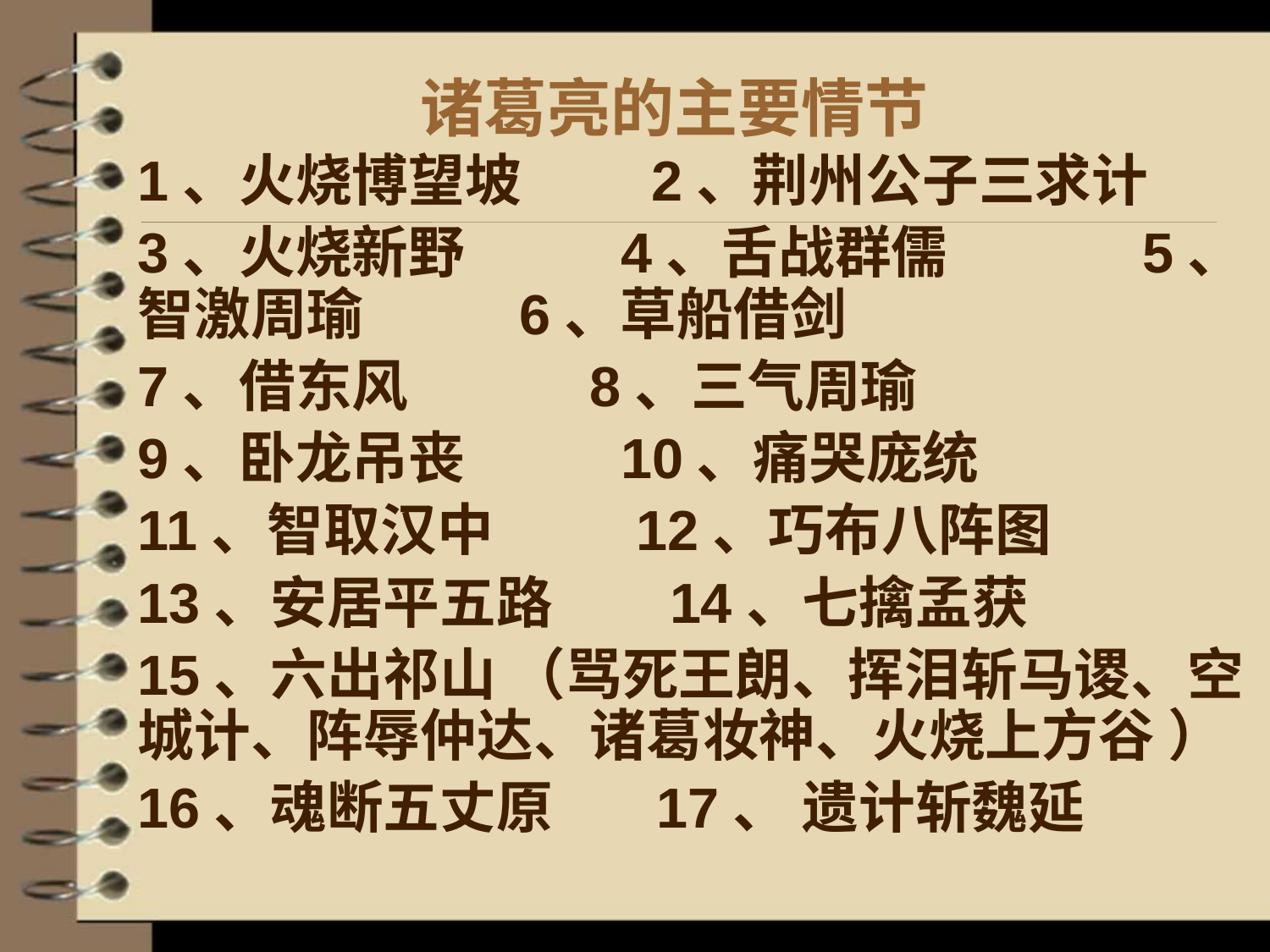

# 诸葛亮的主要情节
1、火烧博望坡         2、荆州公子三求计
3、火烧新野           4、舌战群儒              5、智激周瑜           6、草船借剑
7、借东风             8、三气周瑜
9、卧龙吊丧           10、痛哭庞统
11、智取汉中          12、巧布八阵图
13、安居平五路        14、七擒孟获
15、六出祁山 （骂死王朗、挥泪斩马谡、空城计、阵辱仲达、诸葛妆神、火烧上方谷 ）
16、魂断五丈原       17、 遗计斩魏延